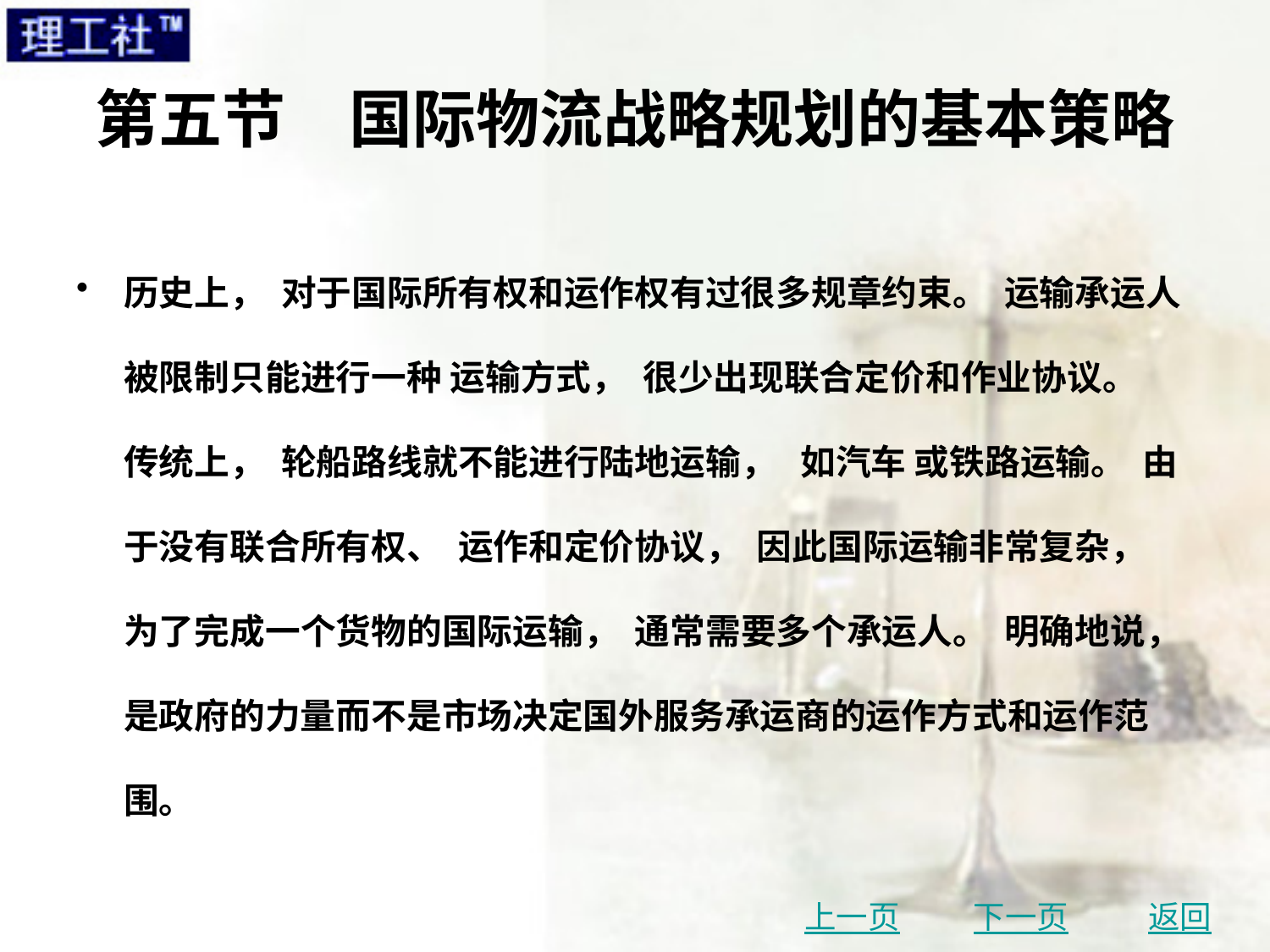

# 第五节　国际物流战略规划的基本策略
历史上，  对于国际所有权和运作权有过很多规章约束。  运输承运人被限制只能进行一种 运输方式，  很少出现联合定价和作业协议。   传统上，  轮船路线就不能进行陆地运输，   如汽车 或铁路运输。  由于没有联合所有权、  运作和定价协议，  因此国际运输非常复杂，   为了完成一个货物的国际运输，  通常需要多个承运人。  明确地说，  是政府的力量而不是市场决定国外服务承运商的运作方式和运作范围。
上一页
下一页
返回